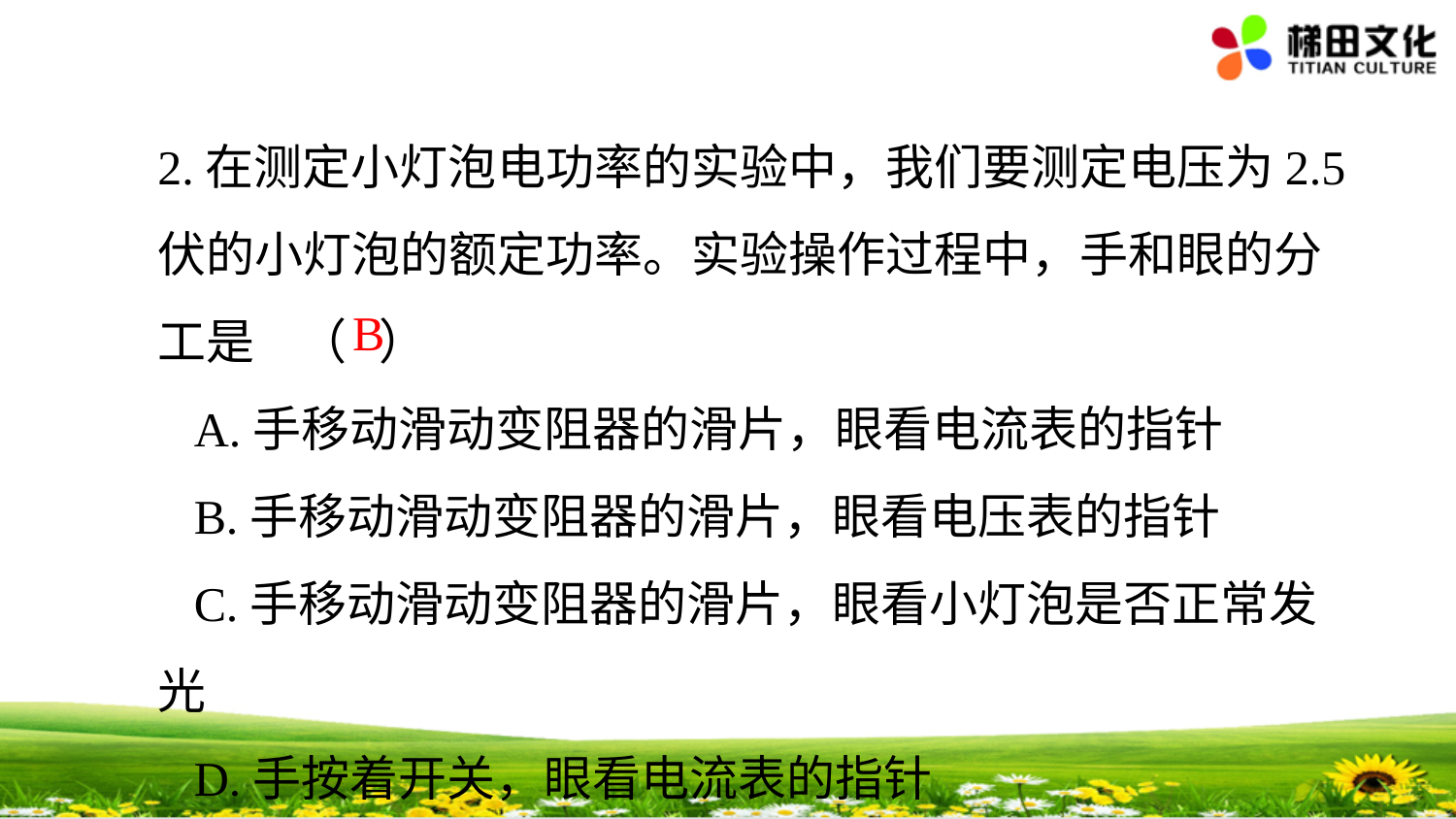

2.在测定小灯泡电功率的实验中，我们要测定电压为2.5伏的小灯泡的额定功率。实验操作过程中，手和眼的分工是    （   ）
   A.手移动滑动变阻器的滑片，眼看电流表的指针
   B.手移动滑动变阻器的滑片，眼看电压表的指针
   C.手移动滑动变阻器的滑片，眼看小灯泡是否正常发光
   D.手按着开关，眼看电流表的指针
B